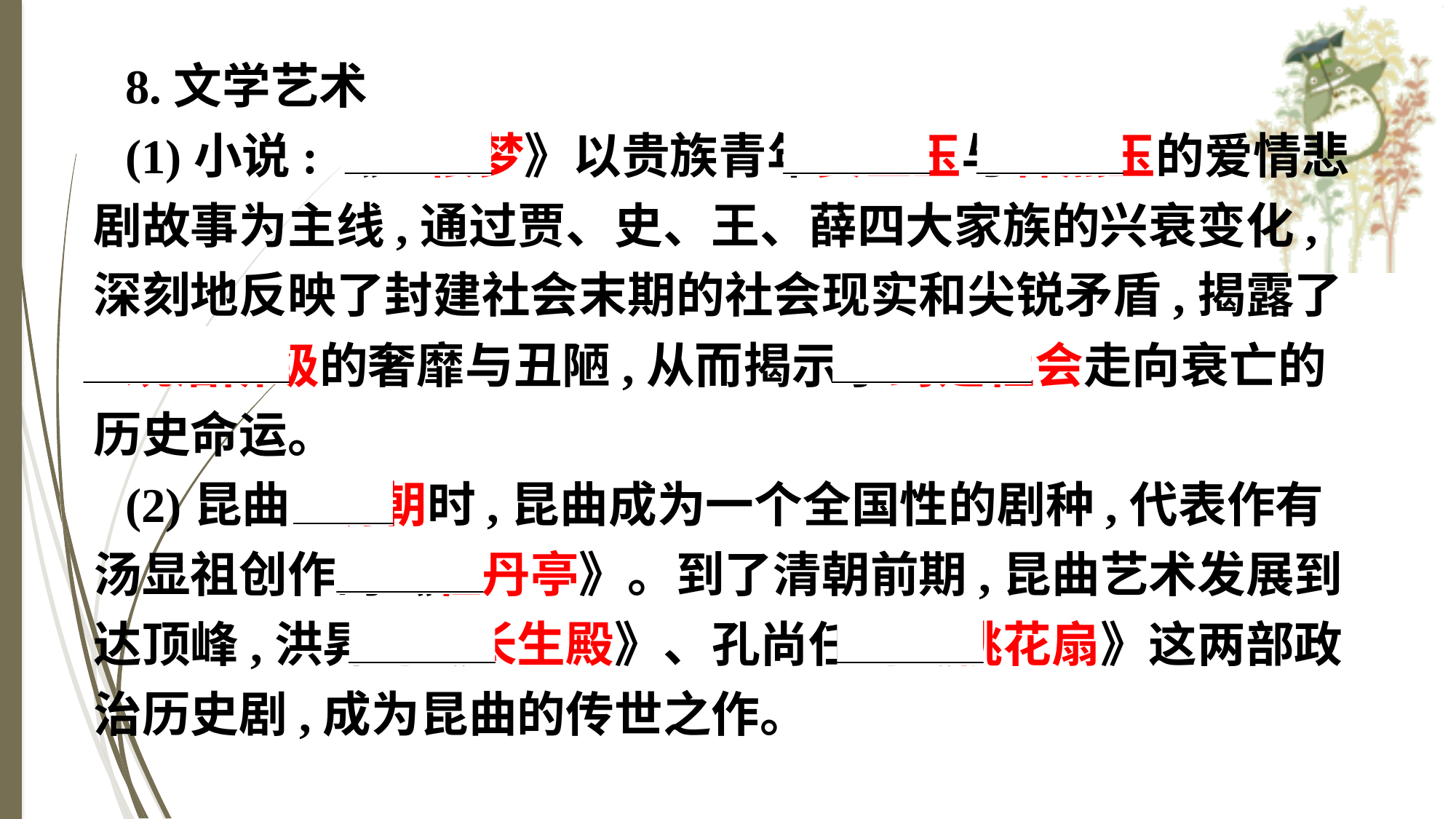

8.文学艺术
(1)小说:《红楼梦》以贵族青年贾宝玉与林黛玉的爱情悲剧故事为主线,通过贾、史、王、薛四大家族的兴衰变化,深刻地反映了封建社会末期的社会现实和尖锐矛盾,揭露了
统治阶级的奢靡与丑陋,从而揭示了封建社会走向衰亡的历史命运。
(2)昆曲:明朝时,昆曲成为一个全国性的剧种,代表作有汤显祖创作的《牡丹亭》。到了清朝前期,昆曲艺术发展到达顶峰,洪昇的《长生殿》、孔尚任的《桃花扇》这两部政治历史剧,成为昆曲的传世之作。